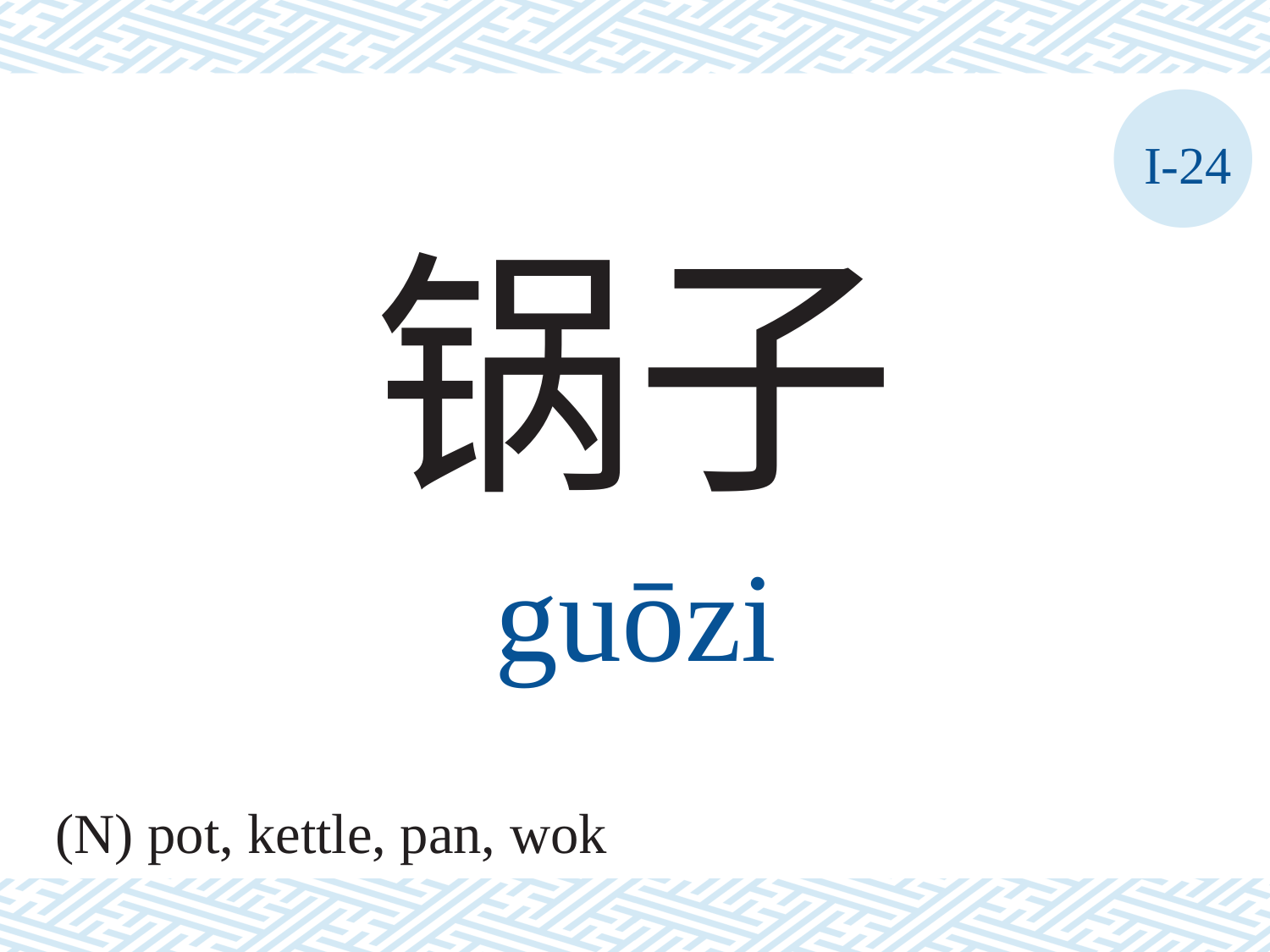

I-24
锅子
guōzi
(N) pot, kettle, pan, wok